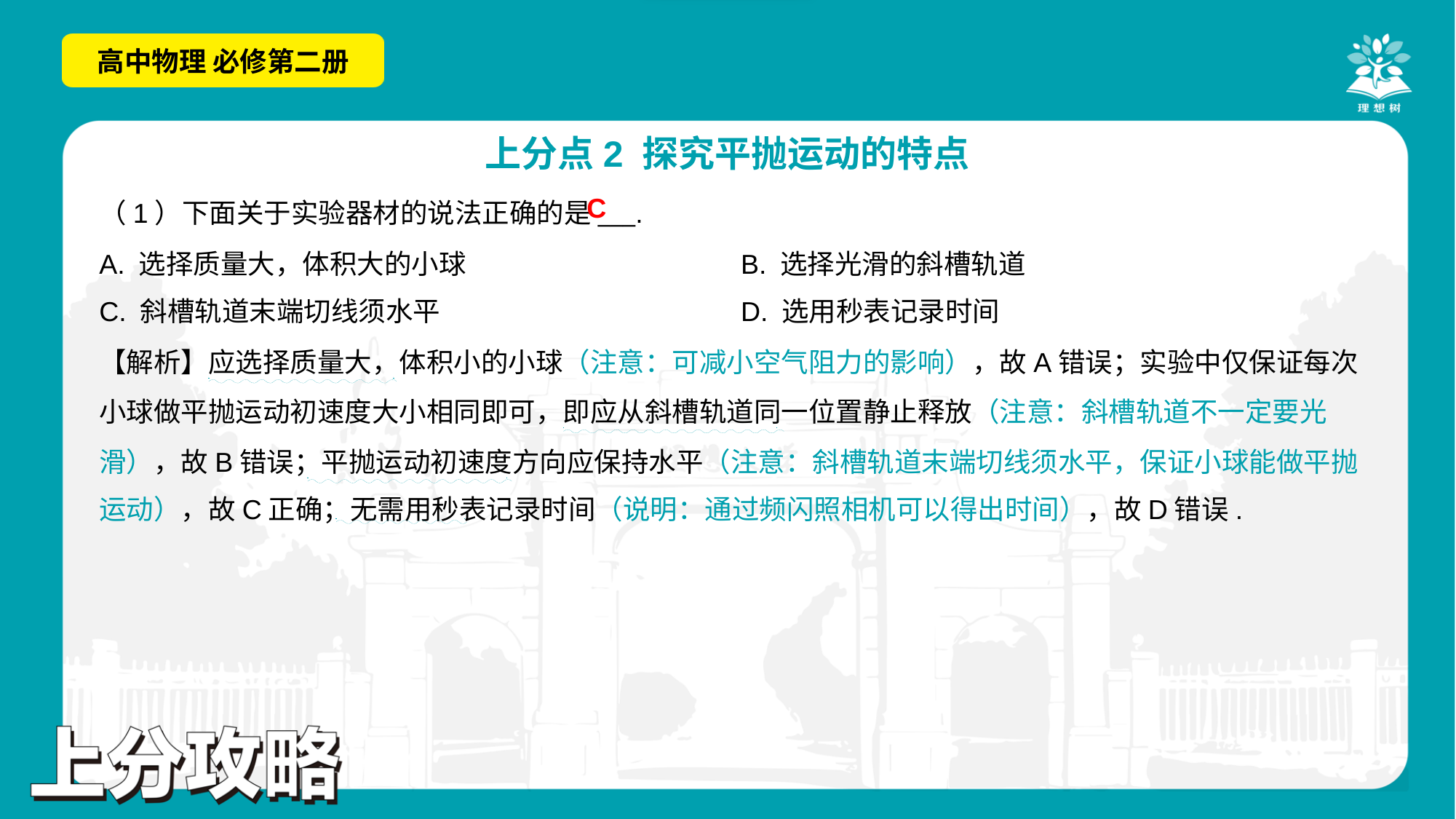

C
（1）下面关于实验器材的说法正确的是___.
A. 选择质量大，体积大的小球	B. 选择光滑的斜槽轨道
C. 斜槽轨道末端切线须水平	D. 选用秒表记录时间
.                          .
【解析】应选择质量大，体积小的小球（注意：可减小空气阻力的影响），故A错误；实验中仅保证每次
小球做平抛运动初速度大小相同即可，即应从斜槽轨道同一位置静止释放（注意：斜槽轨道不一定要光
滑），故B错误；平抛运动初速度方向应保持水平（注意：斜槽轨道末端切线须水平，保证小球能做平抛
运动），故C正确；无需用秒表记录时间（说明：通过频闪照相机可以得出时间），故D错误.
.                              .
.                            .
.                  .